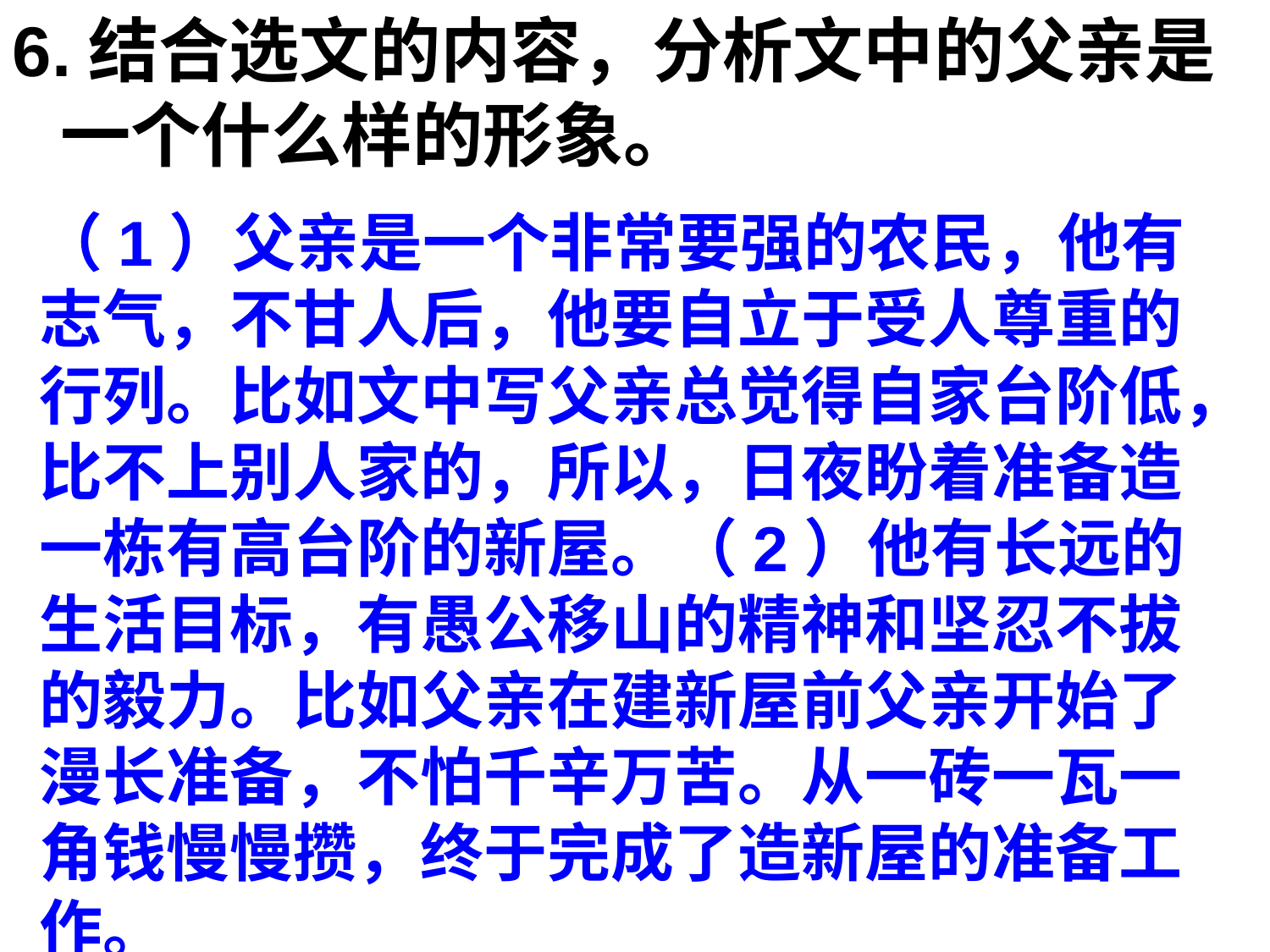

6.结合选文的内容，分析文中的父亲是一个什么样的形象。
#
（1）父亲是一个非常要强的农民，他有志气，不甘人后，他要自立于受人尊重的行列。比如文中写父亲总觉得自家台阶低，比不上别人家的，所以，日夜盼着准备造一栋有高台阶的新屋。（2）他有长远的生活目标，有愚公移山的精神和坚忍不拔的毅力。比如父亲在建新屋前父亲开始了漫长准备，不怕千辛万苦。从一砖一瓦一角钱慢慢攒，终于完成了造新屋的准备工作。